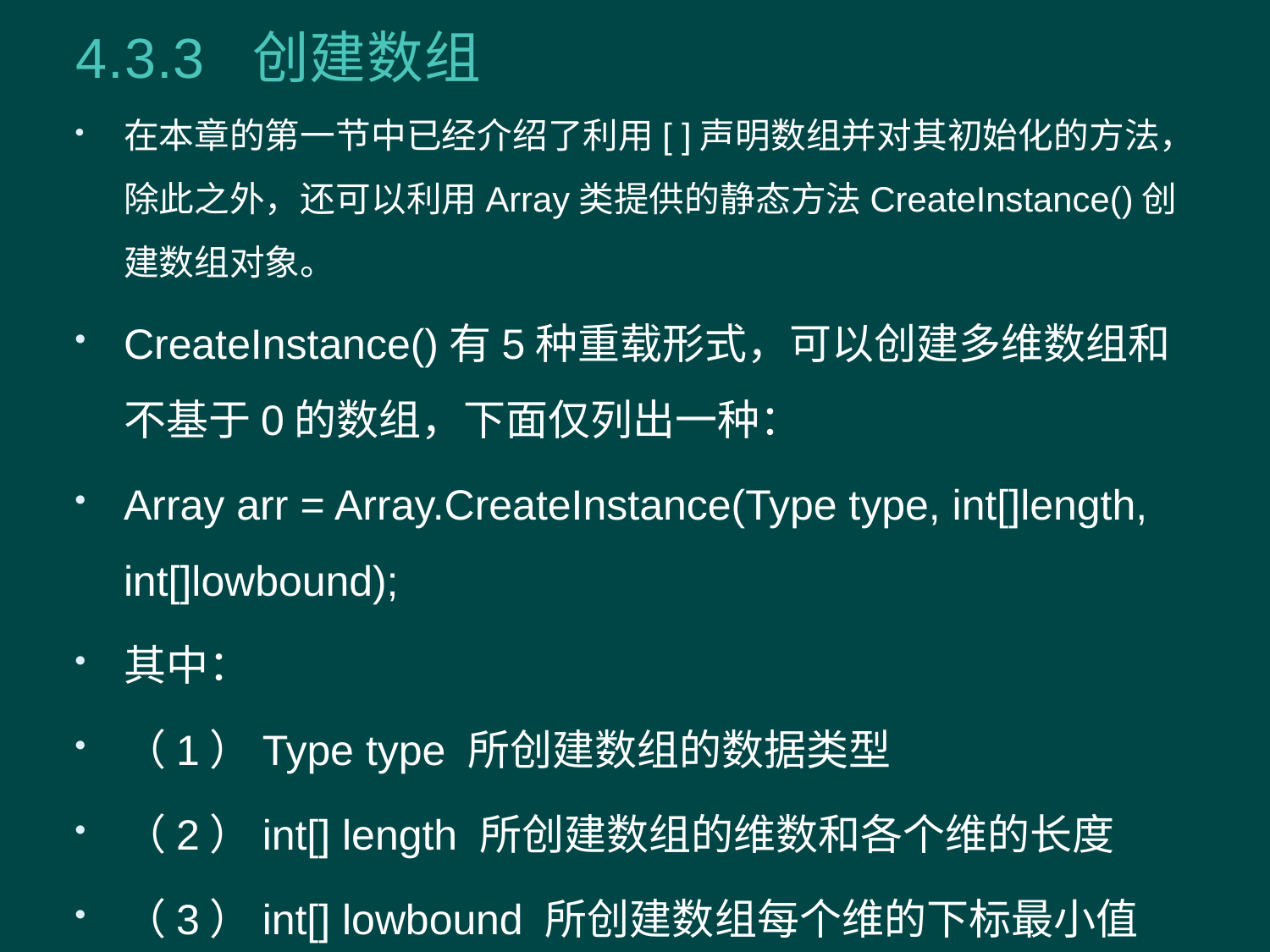

# 4.3.3  创建数组
在本章的第一节中已经介绍了利用[ ]声明数组并对其初始化的方法，除此之外，还可以利用Array类提供的静态方法CreateInstance()创建数组对象。
CreateInstance()有5种重载形式，可以创建多维数组和不基于0的数组，下面仅列出一种：
Array arr = Array.CreateInstance(Type type, int[]length, int[]lowbound);
其中：
（1）Type type 所创建数组的数据类型
（2）int[] length 所创建数组的维数和各个维的长度
（3）int[] lowbound 所创建数组每个维的下标最小值